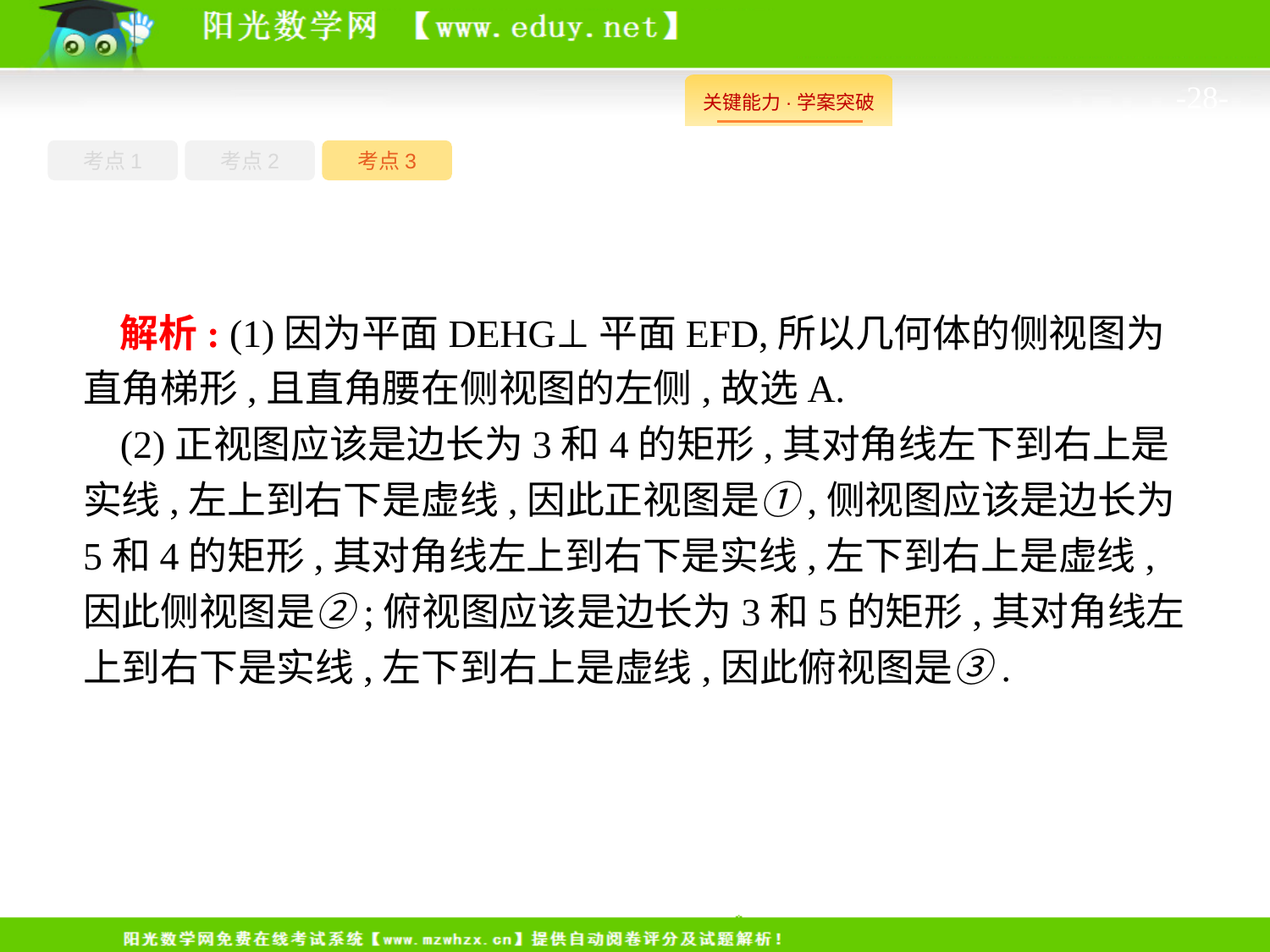

-28-
考点1
考点3
考点2
解析: (1)因为平面DEHG⊥平面EFD,所以几何体的侧视图为直角梯形,且直角腰在侧视图的左侧,故选A.
(2)正视图应该是边长为3和4的矩形,其对角线左下到右上是实线,左上到右下是虚线,因此正视图是①,侧视图应该是边长为5和4的矩形,其对角线左上到右下是实线,左下到右上是虚线,因此侧视图是②;俯视图应该是边长为3和5的矩形,其对角线左上到右下是实线,左下到右上是虚线,因此俯视图是③.